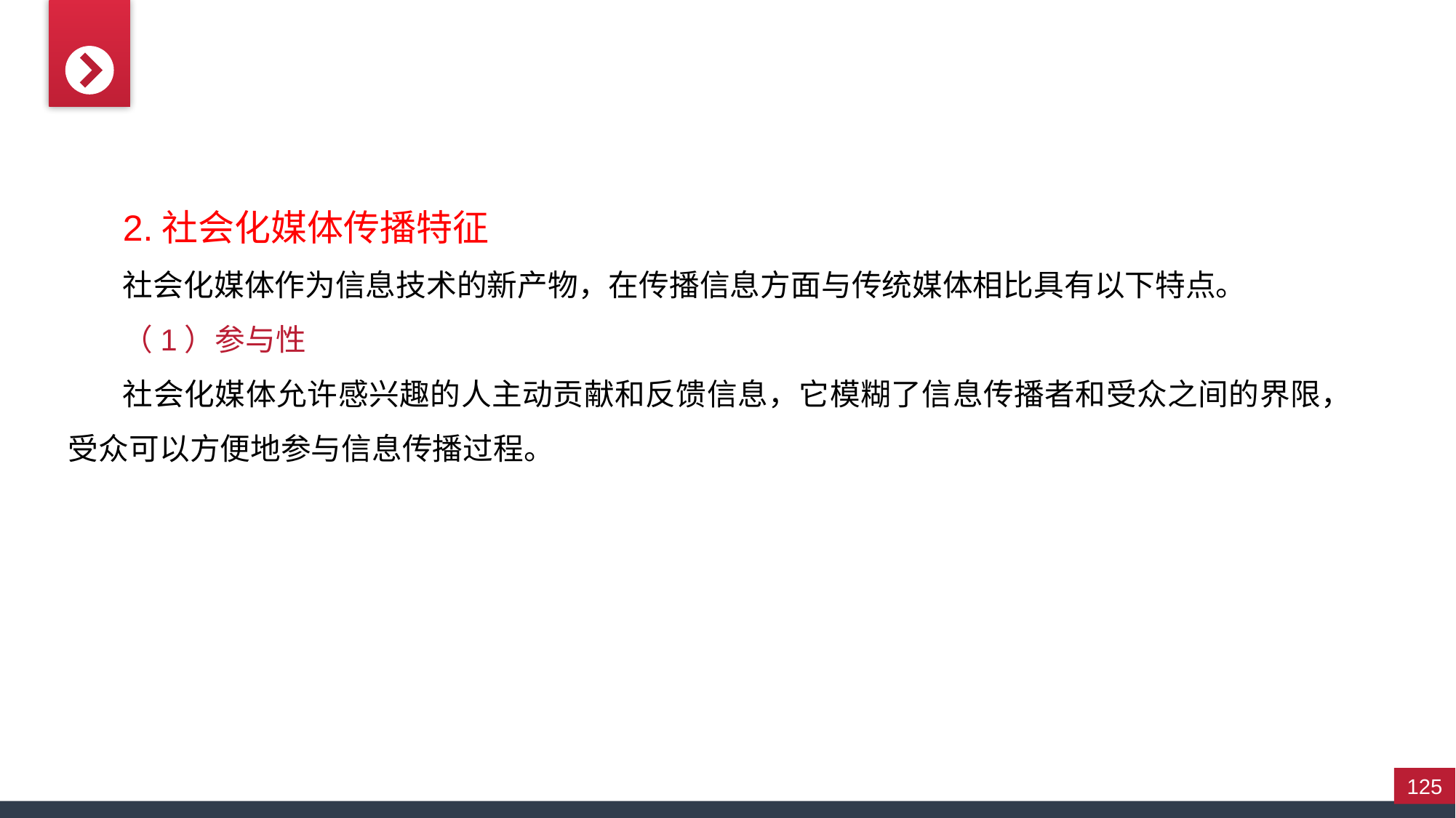

2.社会化媒体传播特征
社会化媒体作为信息技术的新产物，在传播信息方面与传统媒体相比具有以下特点。
（1）参与性
社会化媒体允许感兴趣的人主动贡献和反馈信息，它模糊了信息传播者和受众之间的界限，受众可以方便地参与信息传播过程。